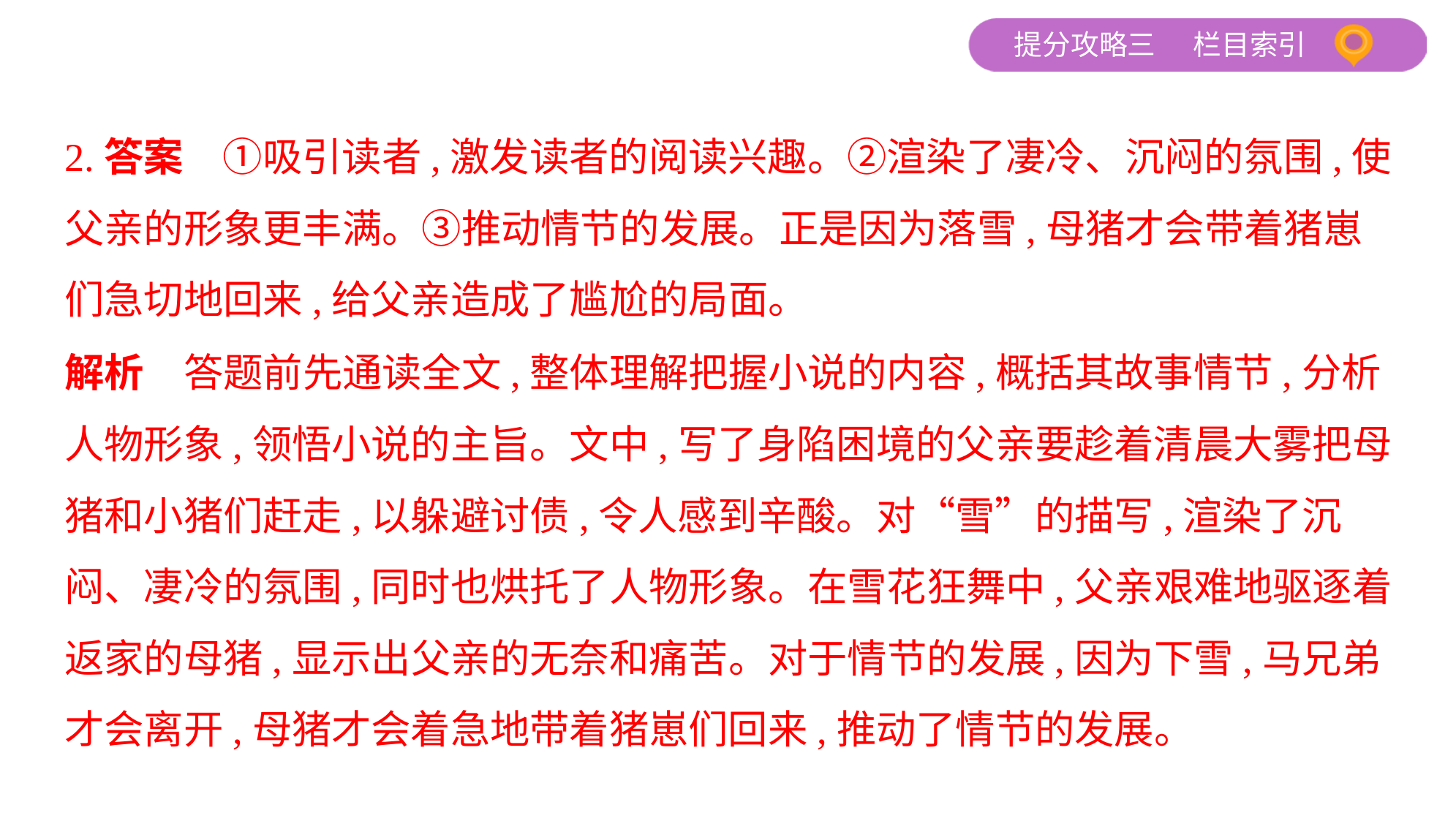

2.答案　①吸引读者,激发读者的阅读兴趣。②渲染了凄冷、沉闷的氛围,使
父亲的形象更丰满。③推动情节的发展。正是因为落雪,母猪才会带着猪崽
们急切地回来,给父亲造成了尴尬的局面。
解析　答题前先通读全文,整体理解把握小说的内容,概括其故事情节,分析
人物形象,领悟小说的主旨。文中,写了身陷困境的父亲要趁着清晨大雾把母
猪和小猪们赶走,以躲避讨债,令人感到辛酸。对“雪”的描写,渲染了沉
闷、凄冷的氛围,同时也烘托了人物形象。在雪花狂舞中,父亲艰难地驱逐着
返家的母猪,显示出父亲的无奈和痛苦。对于情节的发展,因为下雪,马兄弟
才会离开,母猪才会着急地带着猪崽们回来,推动了情节的发展。